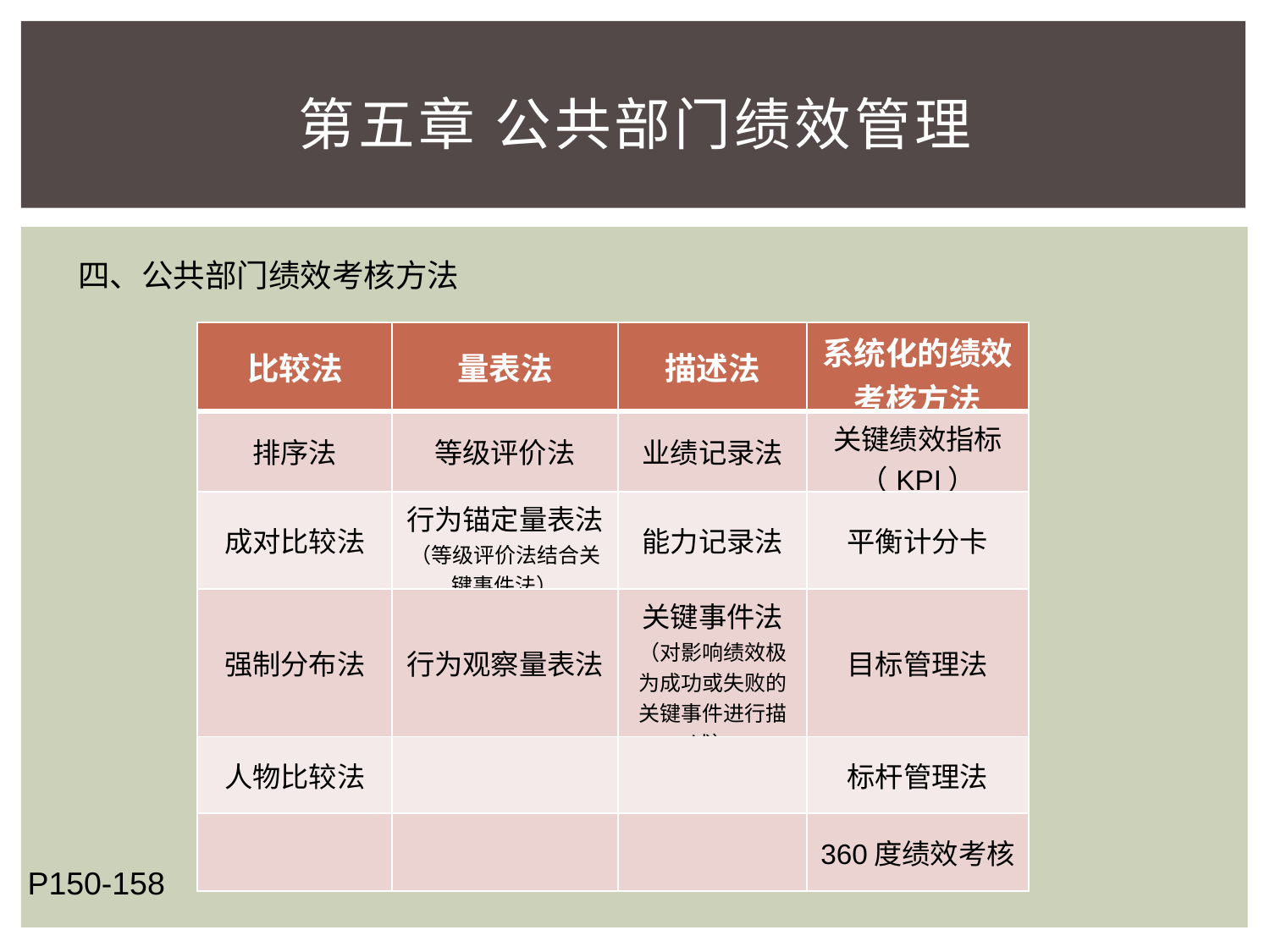

# 第五章 公共部门绩效管理
四、公共部门绩效考核方法
| 比较法 | 量表法 | 描述法 | 系统化的绩效考核方法 |
| --- | --- | --- | --- |
| 排序法 | 等级评价法 | 业绩记录法 | 关键绩效指标（KPI） |
| 成对比较法 | 行为锚定量表法（等级评价法结合关键事件法） | 能力记录法 | 平衡计分卡 |
| 强制分布法 | 行为观察量表法 | 关键事件法 （对影响绩效极为成功或失败的关键事件进行描述） | 目标管理法 |
| 人物比较法 |  |  | 标杆管理法 |
|  |  |  | 360度绩效考核 |
P150-158
42